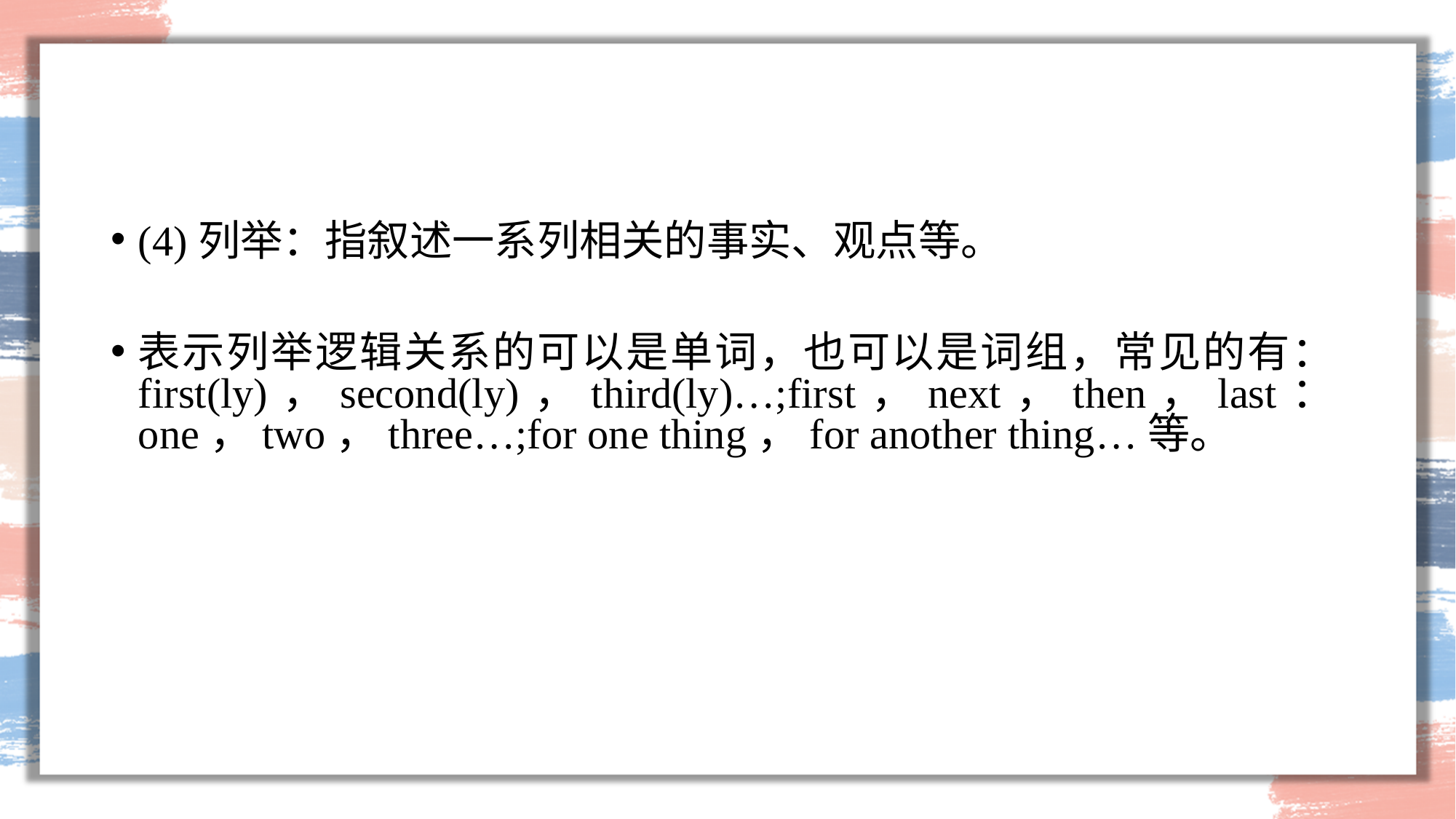

#
(4)列举：指叙述一系列相关的事实、观点等。

表示列举逻辑关系的可以是单词，也可以是词组，常见的有：first(ly)，second(ly)，third(ly)…;first，next，then，last：one，two，three…;for one thing，for another thing…等。

59